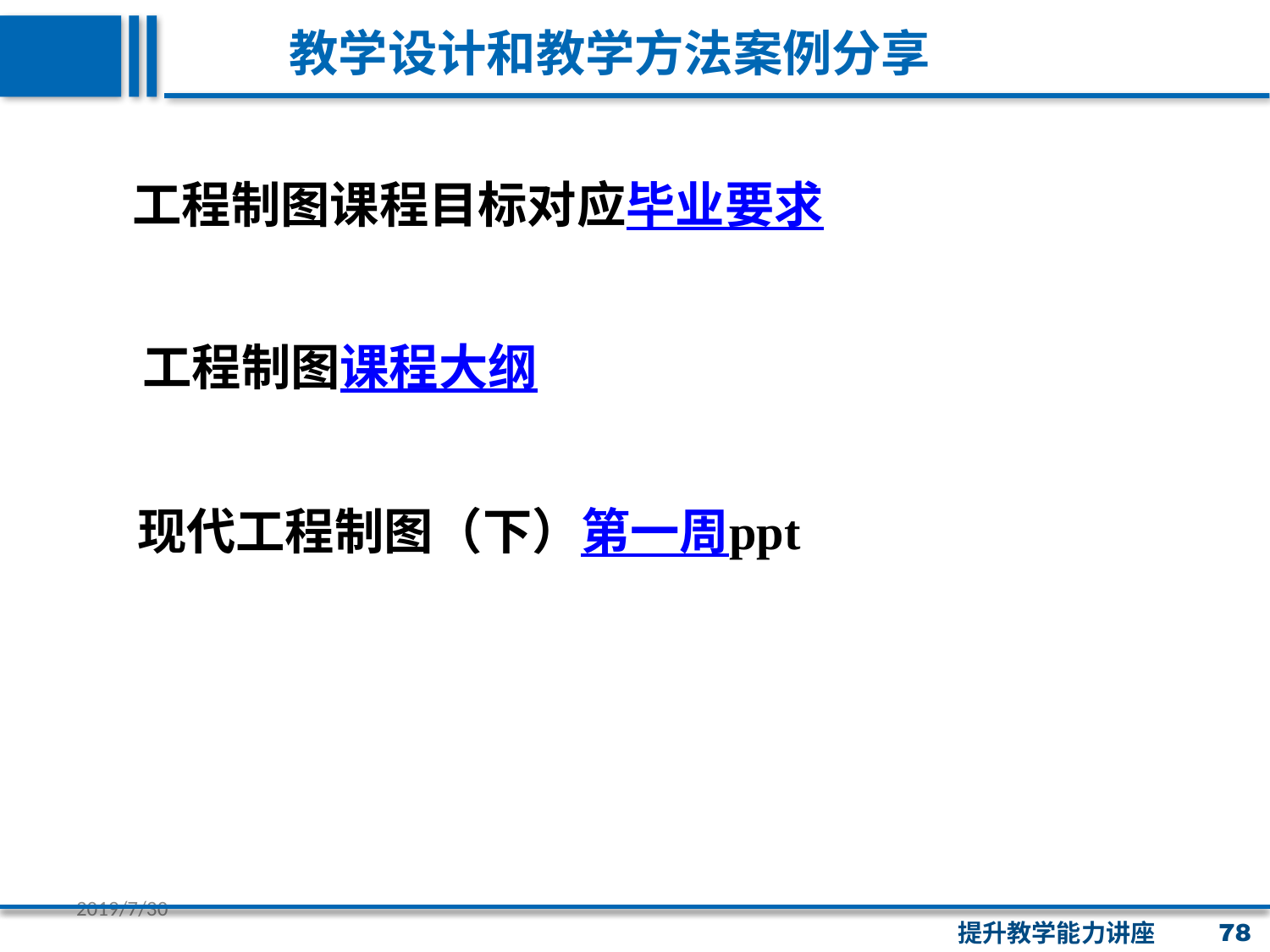

教学设计和教学方法案例分享
   工程制图课程目标对应毕业要求
   工程制图课程大纲
现代工程制图（下）第一周ppt
78